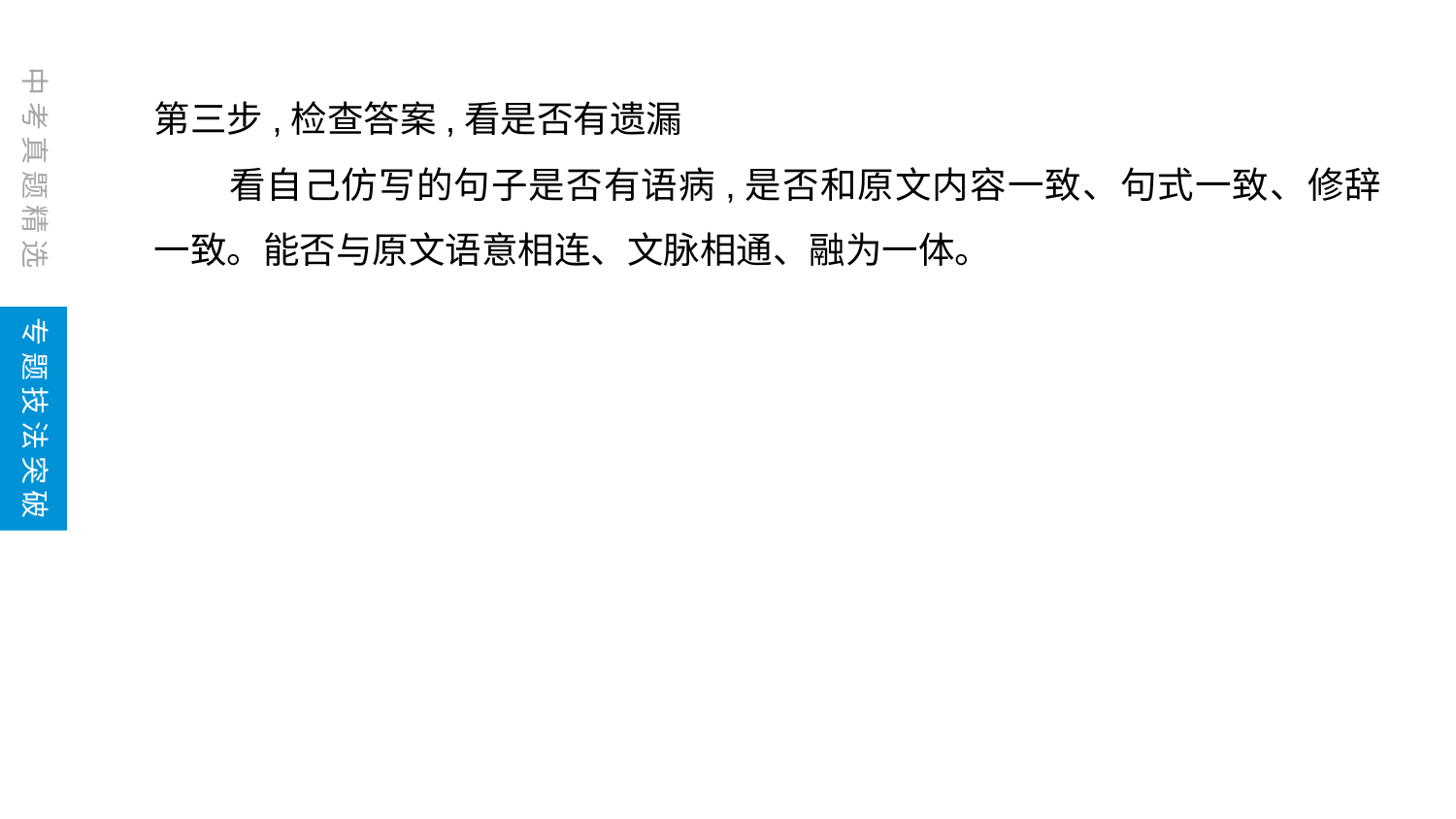

中考真题精选
第三步,检查答案,看是否有遗漏
　　看自己仿写的句子是否有语病,是否和原文内容一致、句式一致、修辞一致。能否与原文语意相连、文脉相通、融为一体。

专题技法突破